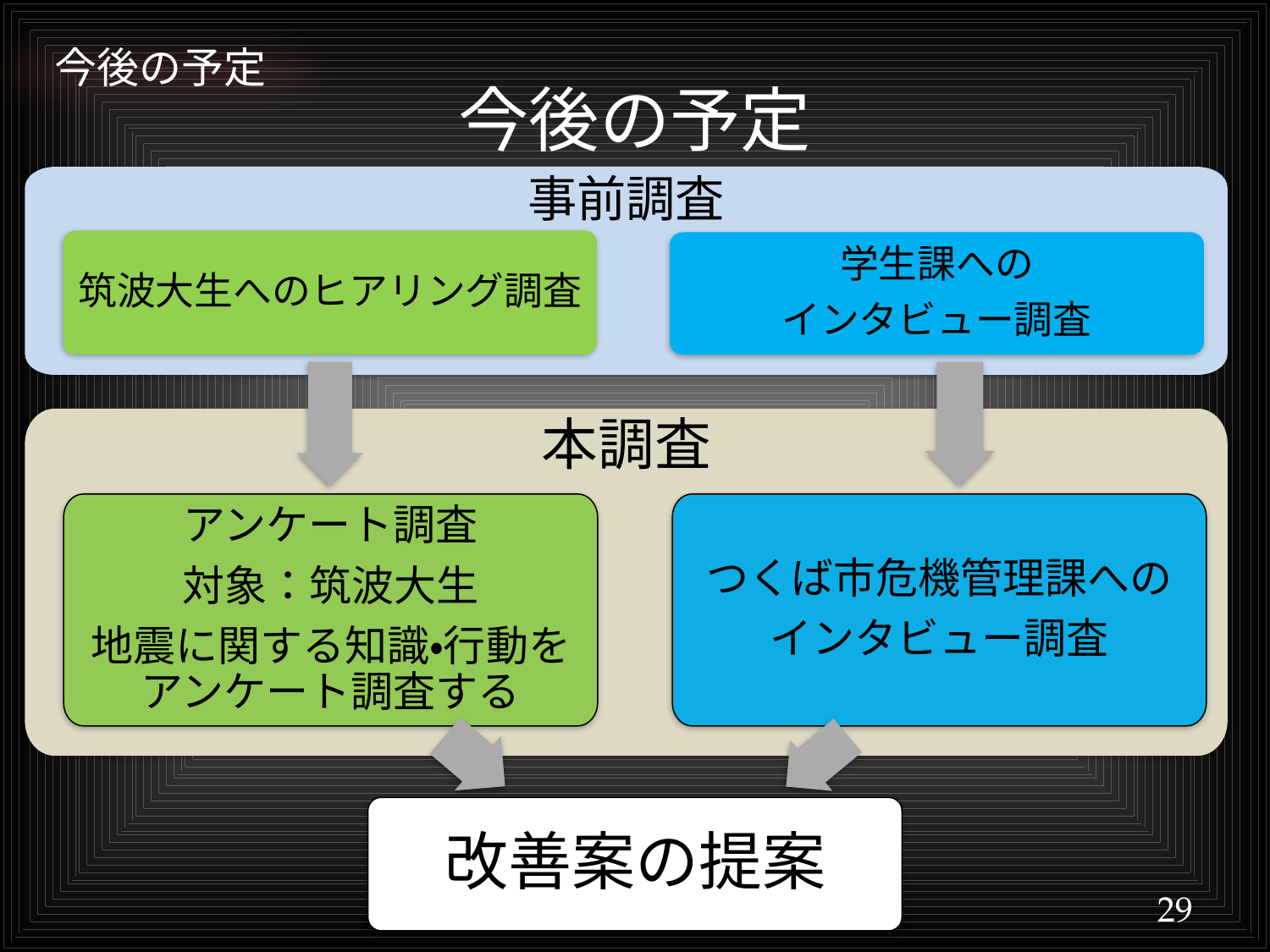

今後の予定

# 今後の予定
事前調査
筑波大生へのヒアリング調査
学生課への
インタビュー調査

本調査
アンケート調査
対象：筑波大生
地震に関する知識・行動をアンケート調査する
つくば市危機管理課への
インタビュー調査

改善案の提案
29